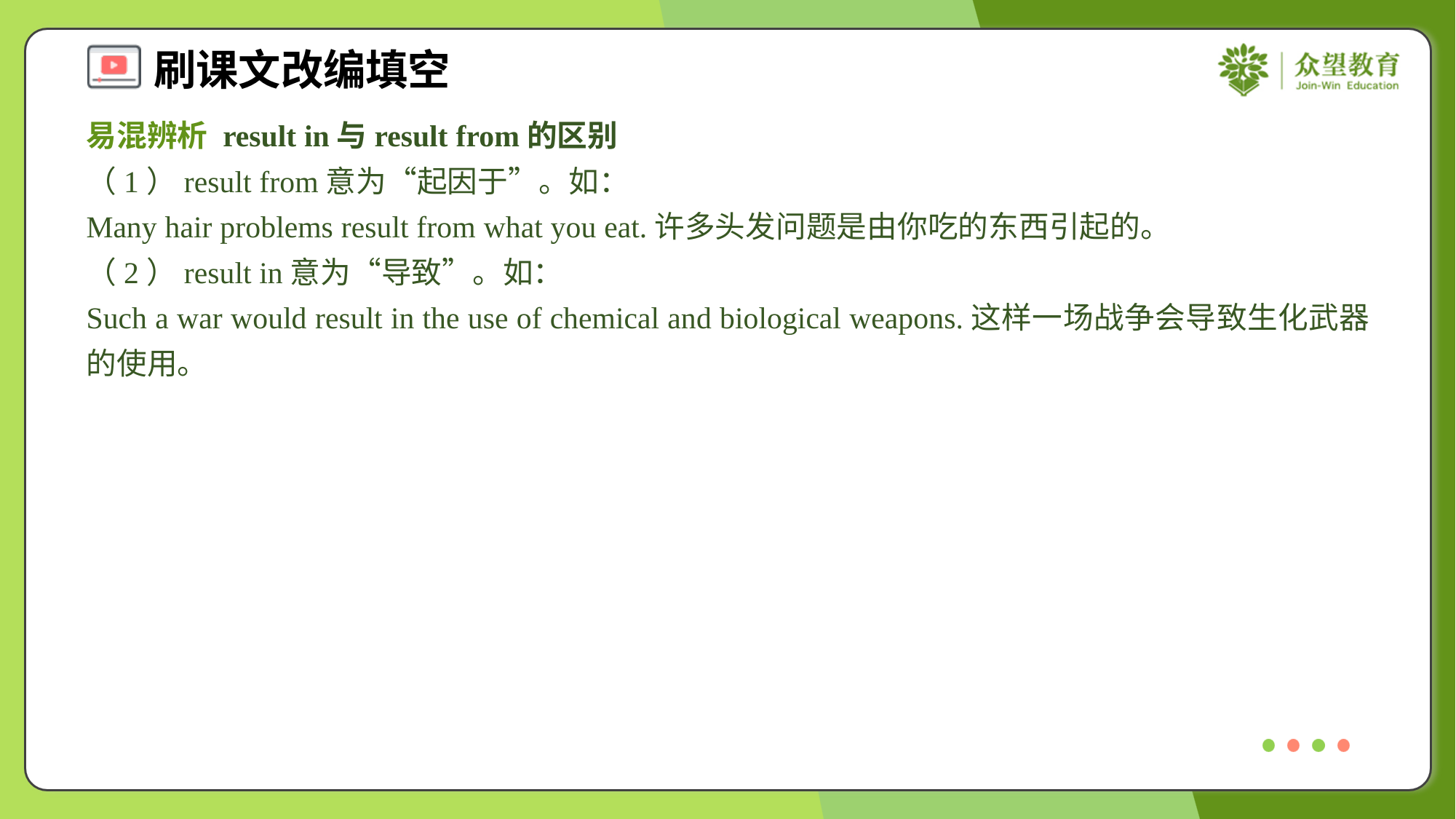

易混辨析 result in与result from的区别
（1）result from意为“起因于”。如：
Many hair problems result from what you eat.许多头发问题是由你吃的东西引起的。
（2）result in意为“导致”。如：
Such a war would result in the use of chemical and biological weapons.这样一场战争会导致生化武器的使用。